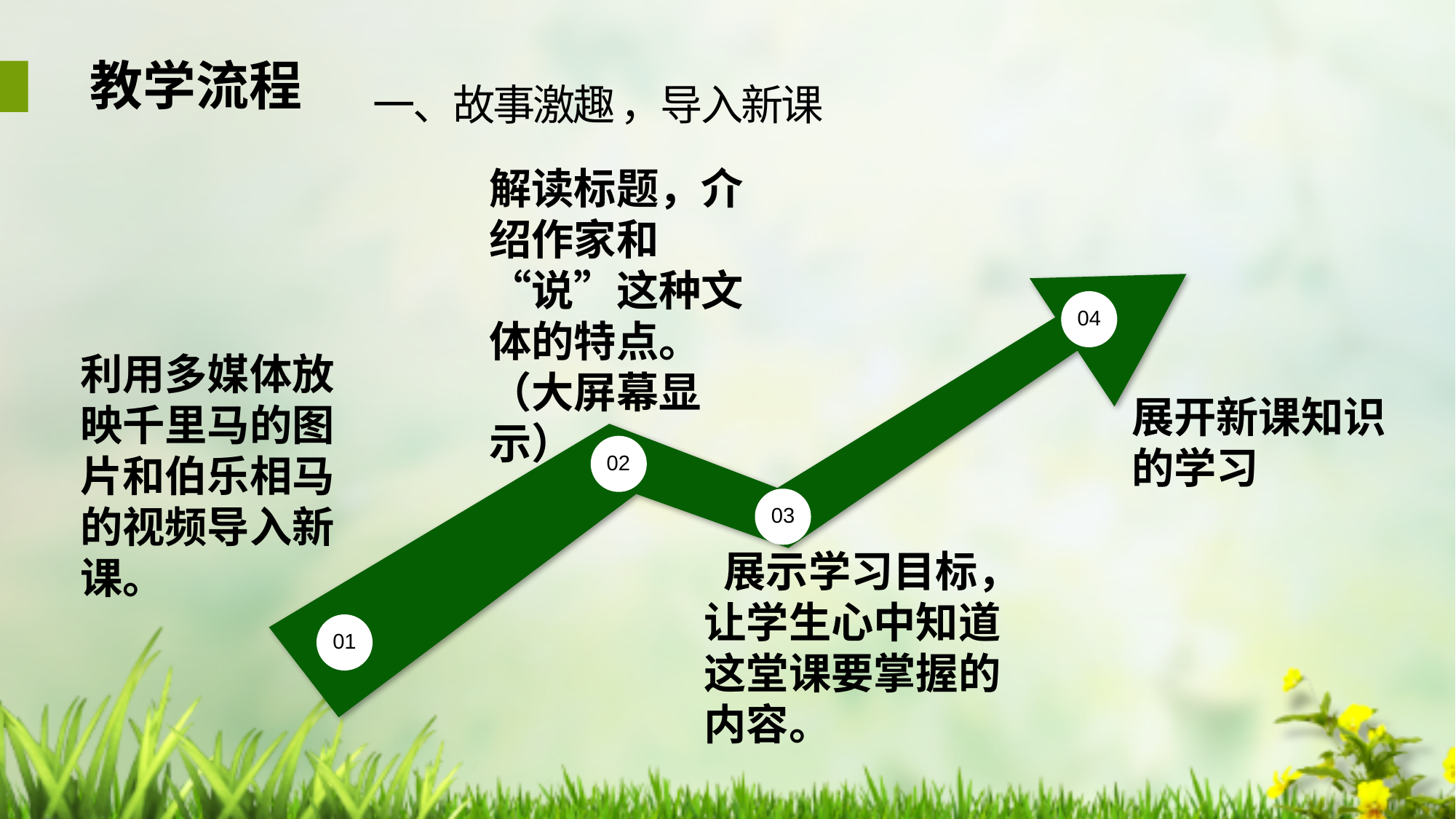

教学流程
一、故事激趣 ，导入新课

解读标题，介绍作家和“说”这种文体的特点。（大屏幕显示）

04
利用多媒体放映千里马的图片和伯乐相马的视频导入新课。
展开新课知识的学习
02

03

 展示学习目标，让学生心中知道这堂课要掌握的内容。

01